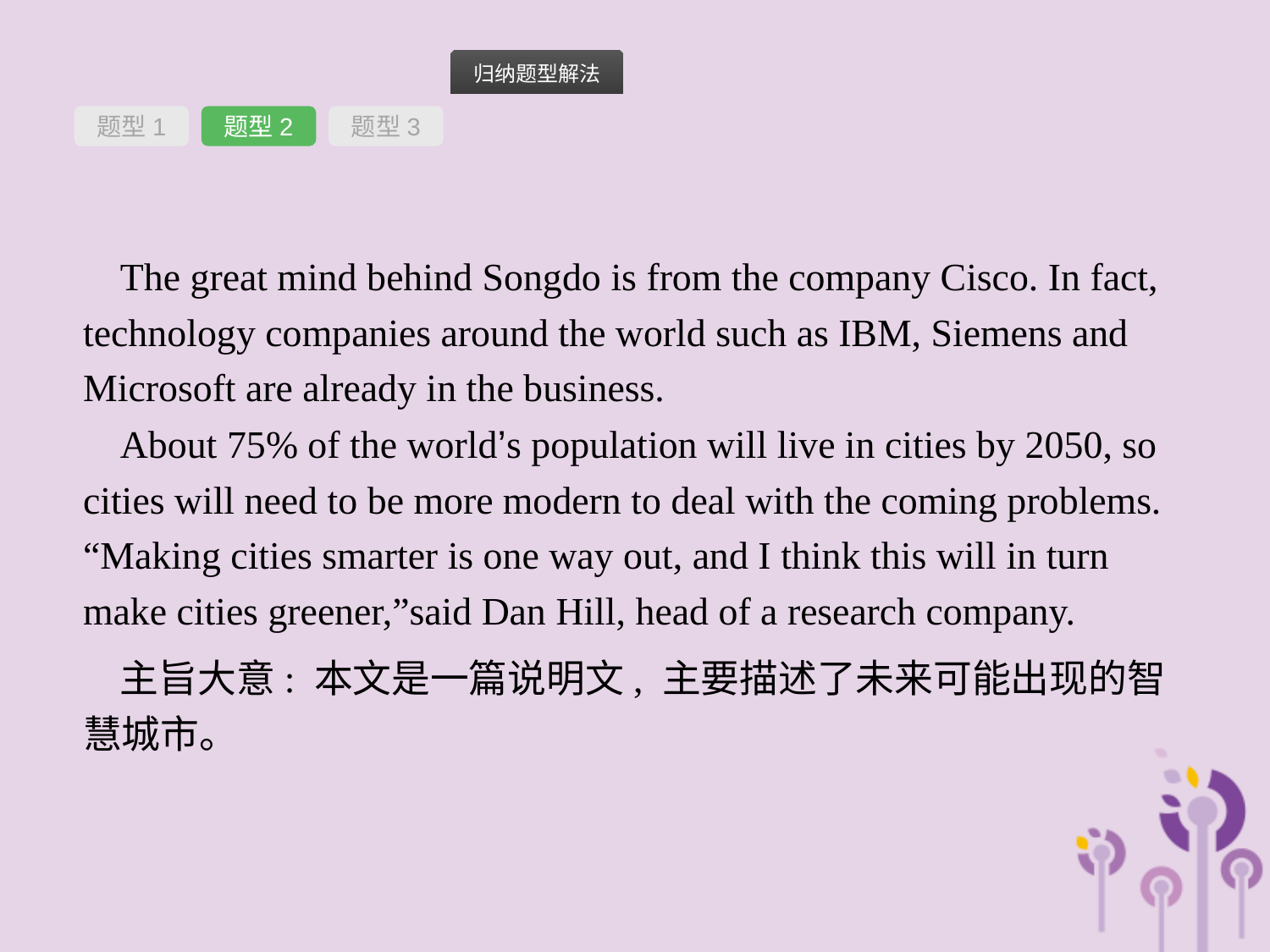

题型1
题型2
题型3
The great mind behind Songdo is from the company Cisco. In fact, technology companies around the world such as IBM, Siemens and Microsoft are already in the business.
About 75% of the world’s population will live in cities by 2050, so cities will need to be more modern to deal with the coming problems. “Making cities smarter is one way out, and I think this will in turn make cities greener,”said Dan Hill, head of a research company.
主旨大意: 本文是一篇说明文, 主要描述了未来可能出现的智慧城市。